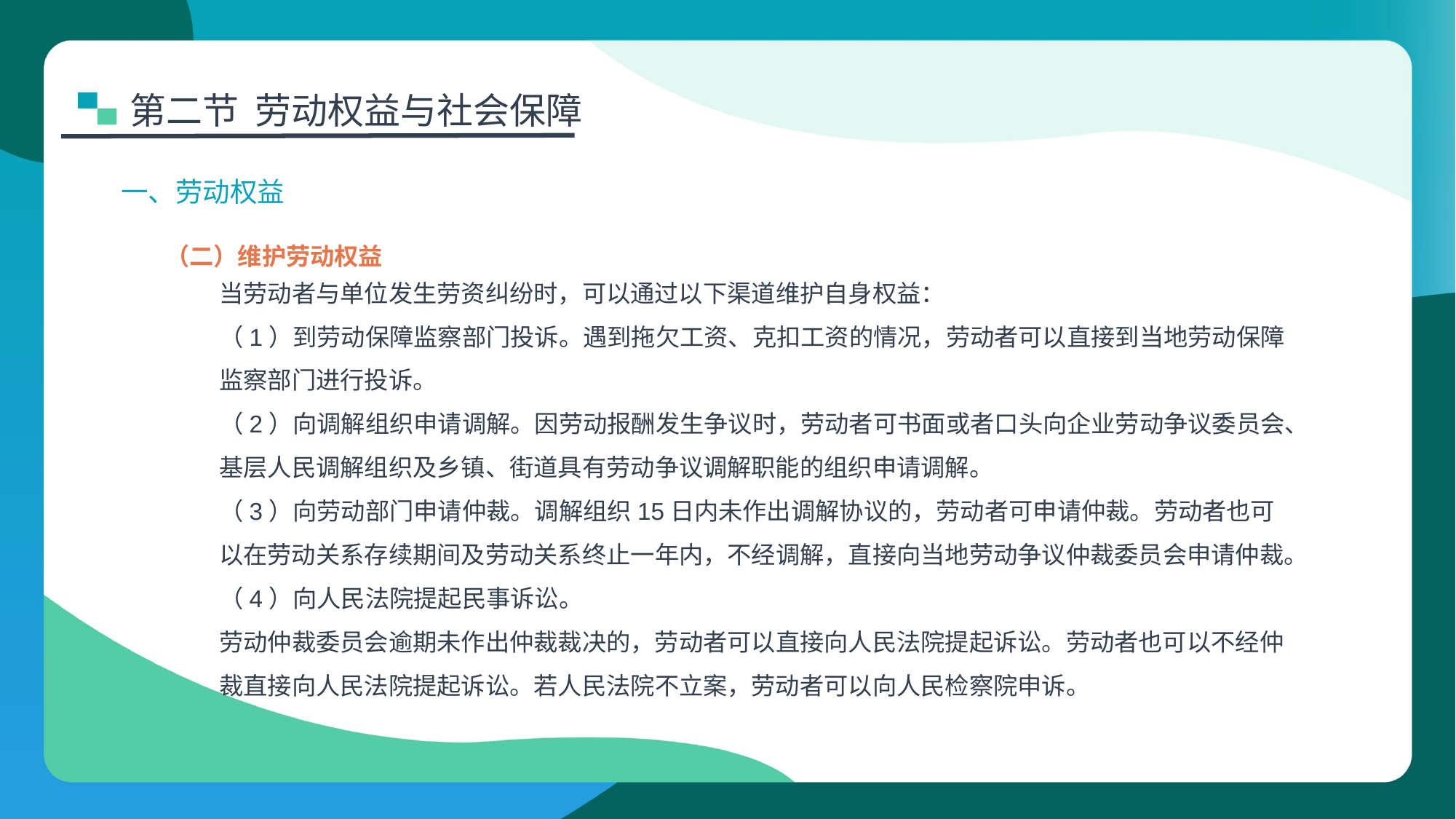

第二节  劳动权益与社会保障

一、劳动权益
（二）维护劳动权益
当劳动者与单位发生劳资纠纷时，可以通过以下渠道维护自身权益：
（1）到劳动保障监察部门投诉。遇到拖欠工资、克扣工资的情况，劳动者可以直接到当地劳动保障监察部门进行投诉。
（2）向调解组织申请调解。因劳动报酬发生争议时，劳动者可书面或者口头向企业劳动争议委员会、基层人民调解组织及乡镇、街道具有劳动争议调解职能的组织申请调解。
（3）向劳动部门申请仲裁。调解组织15日内未作出调解协议的，劳动者可申请仲裁。劳动者也可以在劳动关系存续期间及劳动关系终止一年内，不经调解，直接向当地劳动争议仲裁委员会申请仲裁。
（4）向人民法院提起民事诉讼。
劳动仲裁委员会逾期未作出仲裁裁决的，劳动者可以直接向人民法院提起诉讼。劳动者也可以不经仲裁直接向人民法院提起诉讼。若人民法院不立案，劳动者可以向人民检察院申诉。